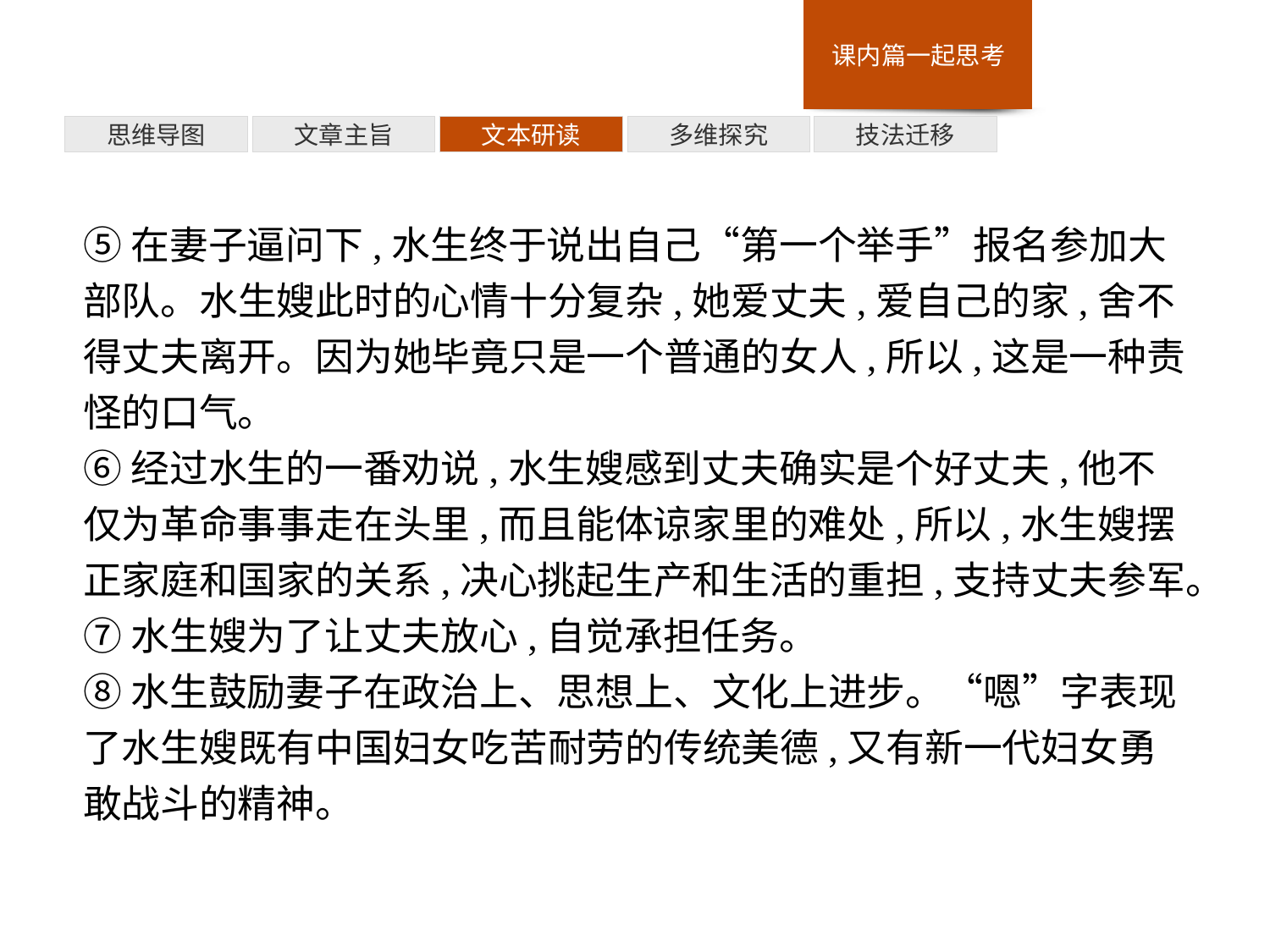

多维探究
思维导图
文章主旨
文本研读
技法迁移
⑤在妻子逼问下,水生终于说出自己“第一个举手”报名参加大部队。水生嫂此时的心情十分复杂,她爱丈夫,爱自己的家,舍不得丈夫离开。因为她毕竟只是一个普通的女人,所以,这是一种责怪的口气。
⑥经过水生的一番劝说,水生嫂感到丈夫确实是个好丈夫,他不仅为革命事事走在头里,而且能体谅家里的难处,所以,水生嫂摆正家庭和国家的关系,决心挑起生产和生活的重担,支持丈夫参军。
⑦水生嫂为了让丈夫放心,自觉承担任务。
⑧水生鼓励妻子在政治上、思想上、文化上进步。“嗯”字表现了水生嫂既有中国妇女吃苦耐劳的传统美德,又有新一代妇女勇敢战斗的精神。